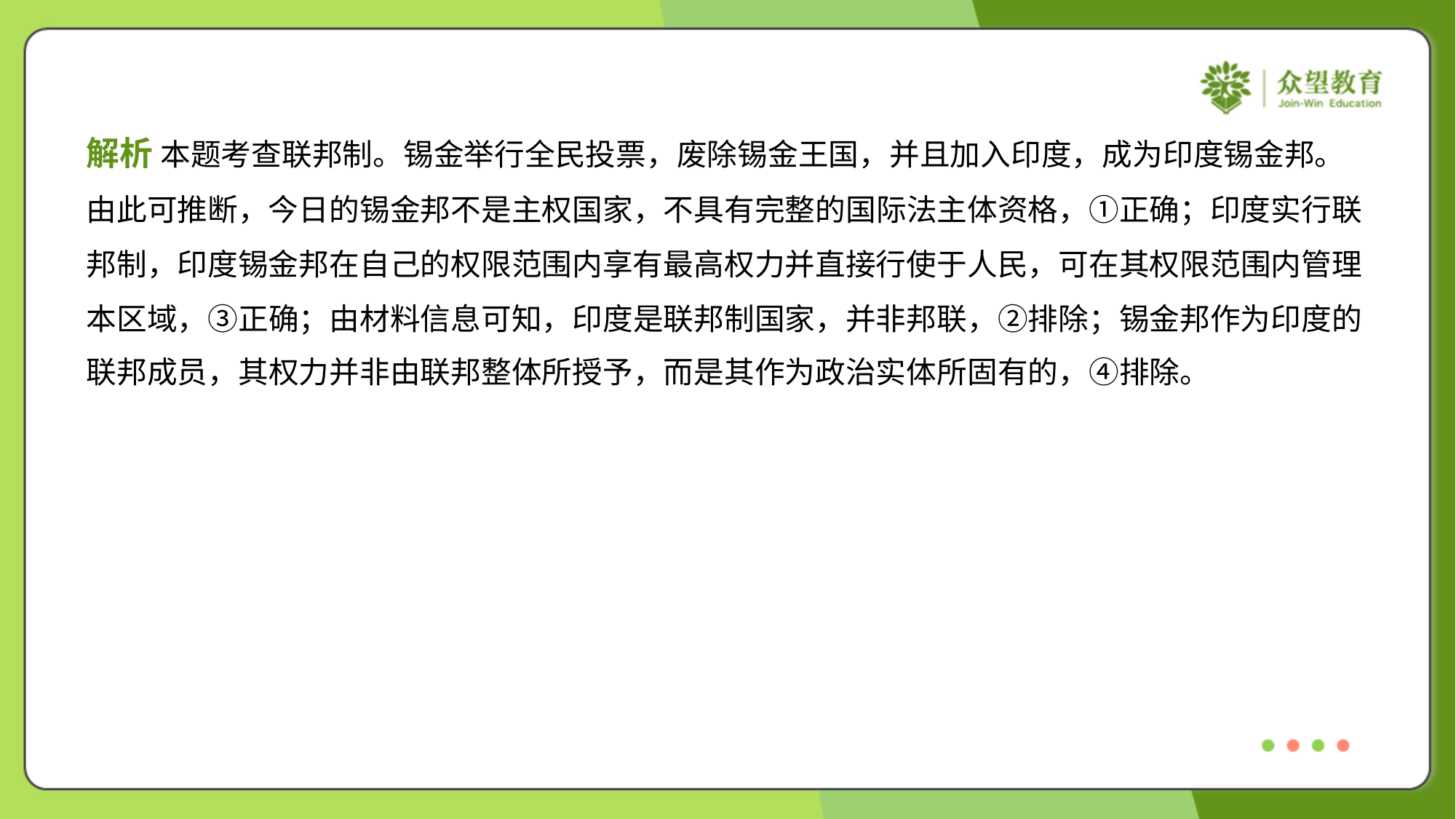

解析 本题考查联邦制。锡金举行全民投票，废除锡金王国，并且加入印度，成为印度锡金邦。
由此可推断，今日的锡金邦不是主权国家，不具有完整的国际法主体资格，①正确；印度实行联
邦制，印度锡金邦在自己的权限范围内享有最高权力并直接行使于人民，可在其权限范围内管理
本区域，③正确；由材料信息可知，印度是联邦制国家，并非邦联，②排除；锡金邦作为印度的
联邦成员，其权力并非由联邦整体所授予，而是其作为政治实体所固有的，④排除。